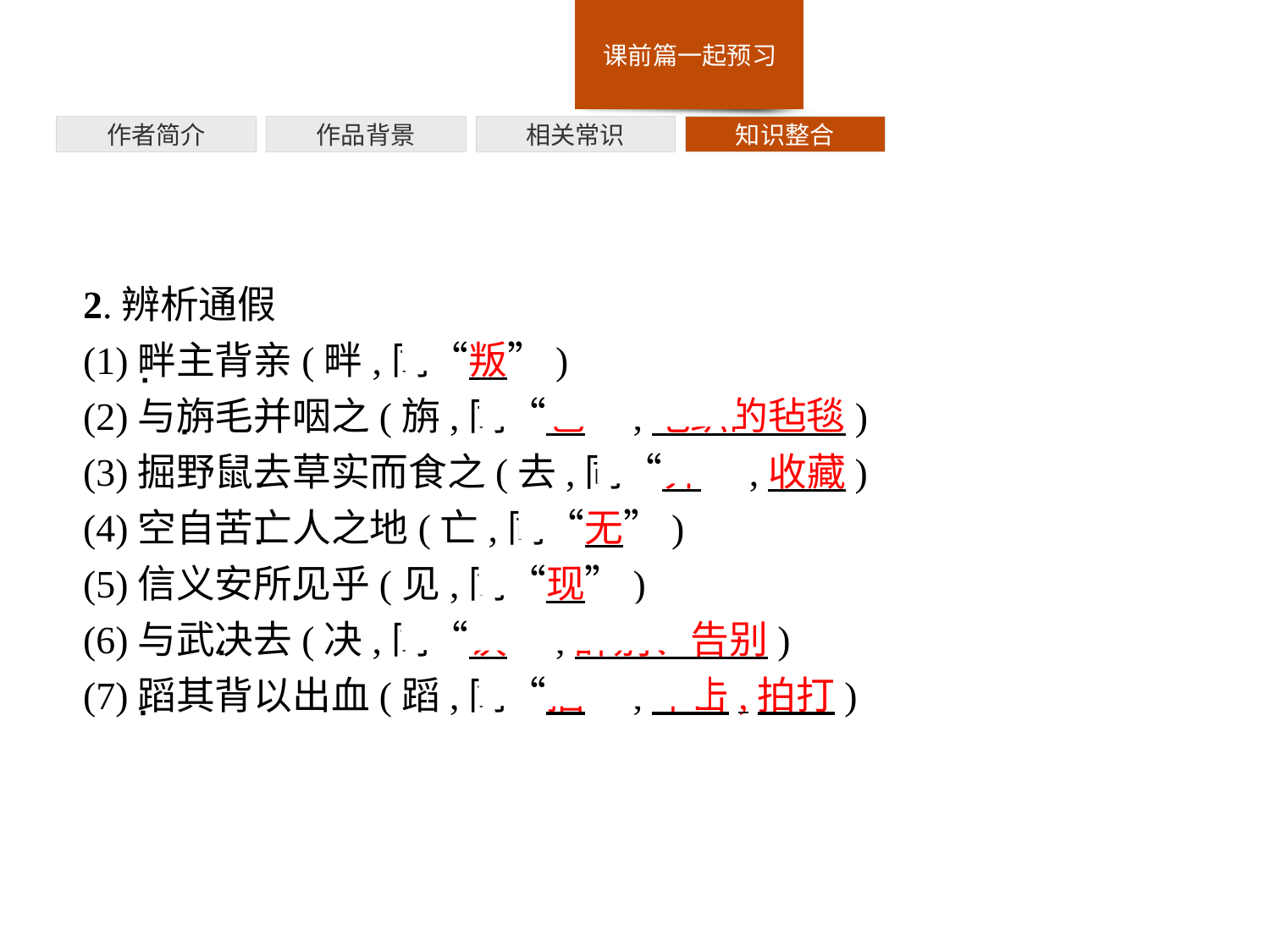

作者简介
作品背景
相关常识
知识整合
2.辨析通假
(1)畔主背亲(畔,同“叛”)
(2)与旃毛并咽之(旃,同“毡”,毛织的毡毯)
(3)掘野鼠去草实而食之(去,同“弆”,收藏)
(4)空自苦亡人之地(亡,同“无”)
(5)信义安所见乎(见,同“现”)
(6)与武决去(决,同“诀”,辞别、告别)
(7)蹈其背以出血(蹈,同“搯”,叩击,拍打)
·
·
·
·
·
·
·